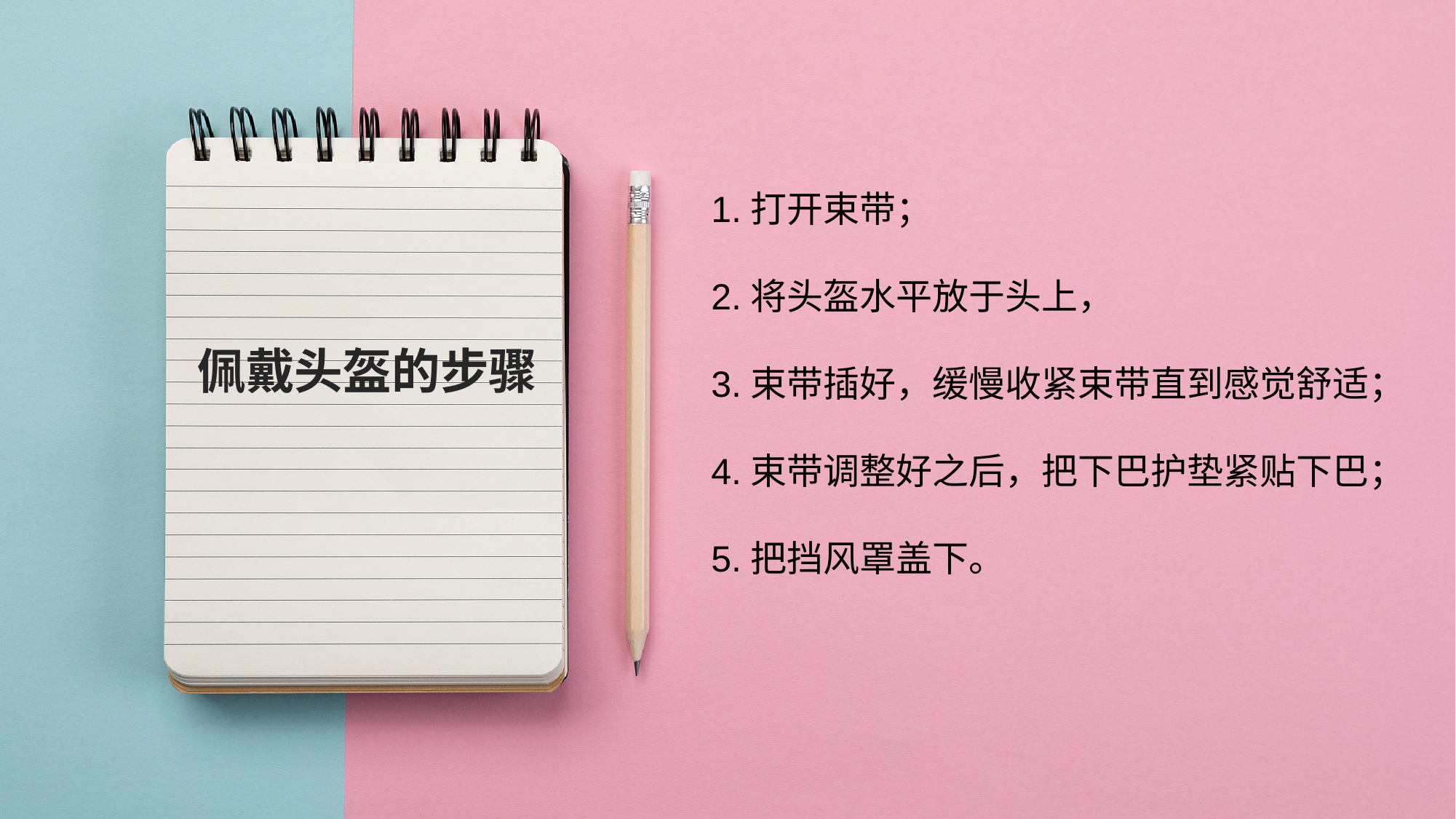

1.打开束带；

 2.将头盔水平放于头上，

 3.束带插好，缓慢收紧束带直到感觉舒适；

 4.束带调整好之后，把下巴护垫紧贴下巴；

 5.把挡风罩盖下。
   佩戴头盔的步骤